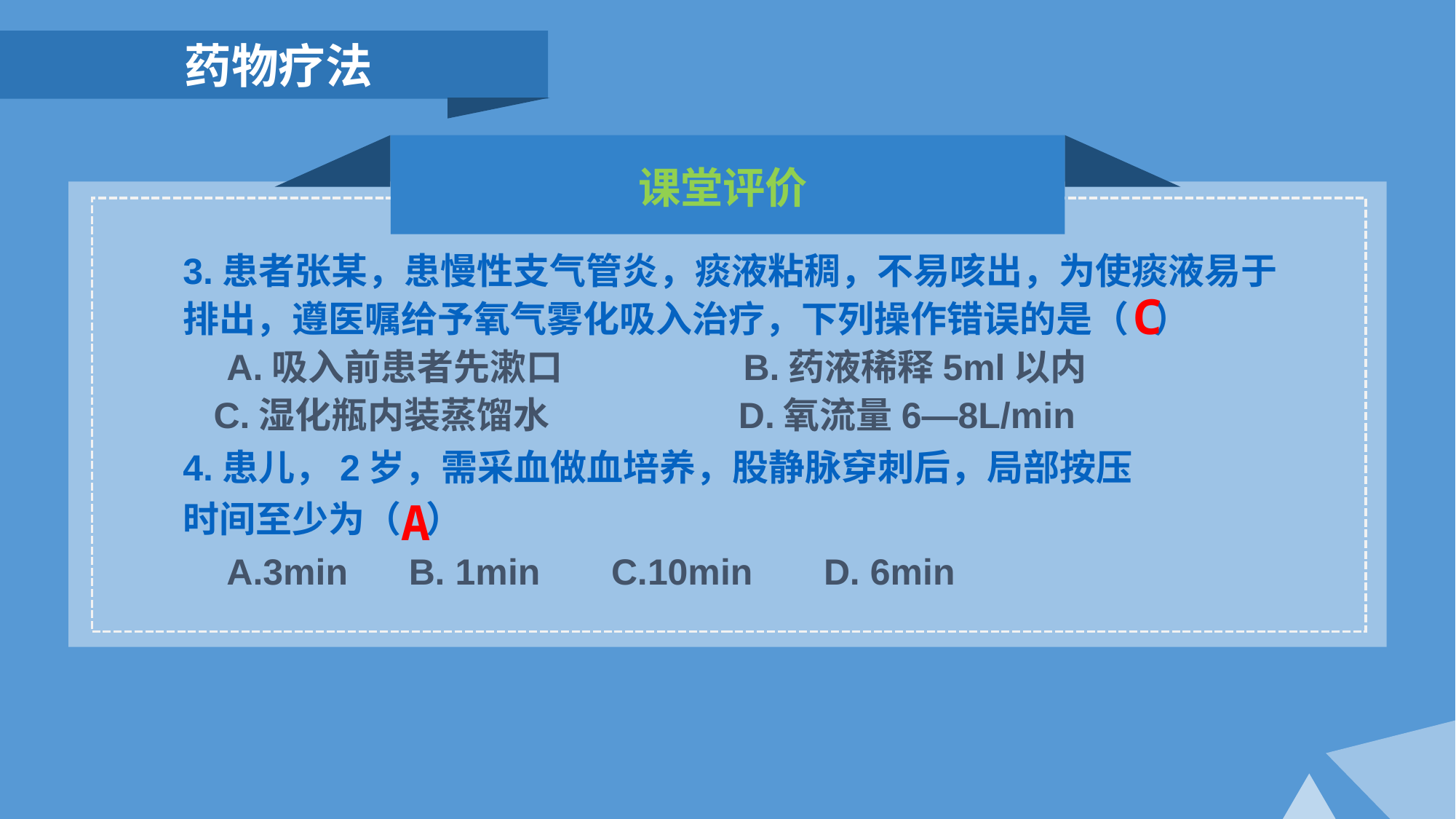

药物疗法

课堂评价

3.患者张某，患慢性支气管炎，痰液粘稠，不易咳出，为使痰液易于排出，遵医嘱给予氧气雾化吸入治疗，下列操作错误的是（   ）
  A.吸入前患者先漱口                     B.药液稀释5ml以内
   C.湿化瓶内装蒸馏水                      D.氧流量6—8L/min

C
4.患儿，2岁，需采血做血培养，股静脉穿刺后，局部按压时间至少为（   ）
  A.3min      B. 1min       C.10min       D. 6min
A